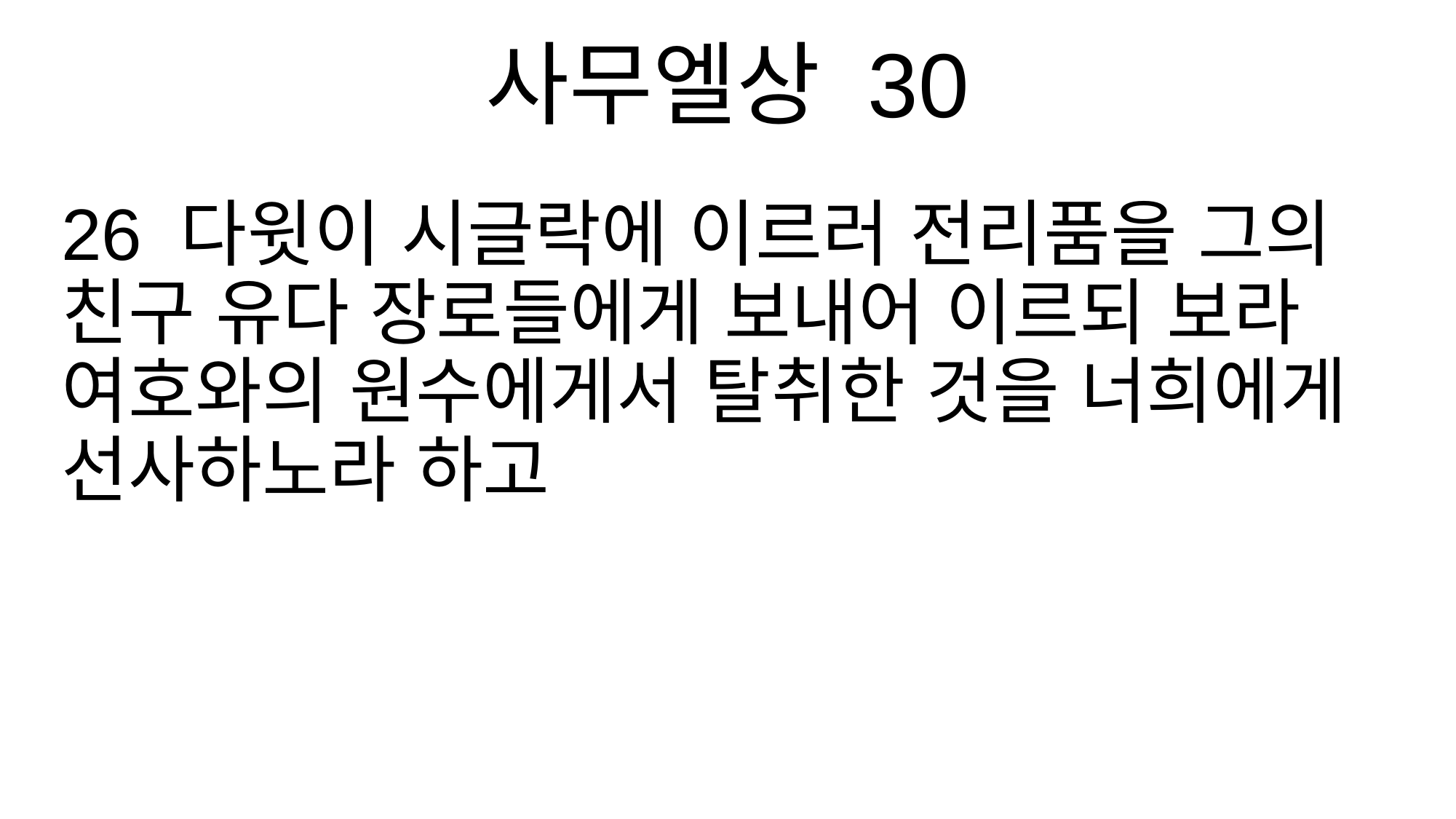

사무엘상 30
26 다윗이 시글락에 이르러 전리품을 그의 친구 유다 장로들에게 보내어 이르되 보라 여호와의 원수에게서 탈취한 것을 너희에게 선사하노라 하고